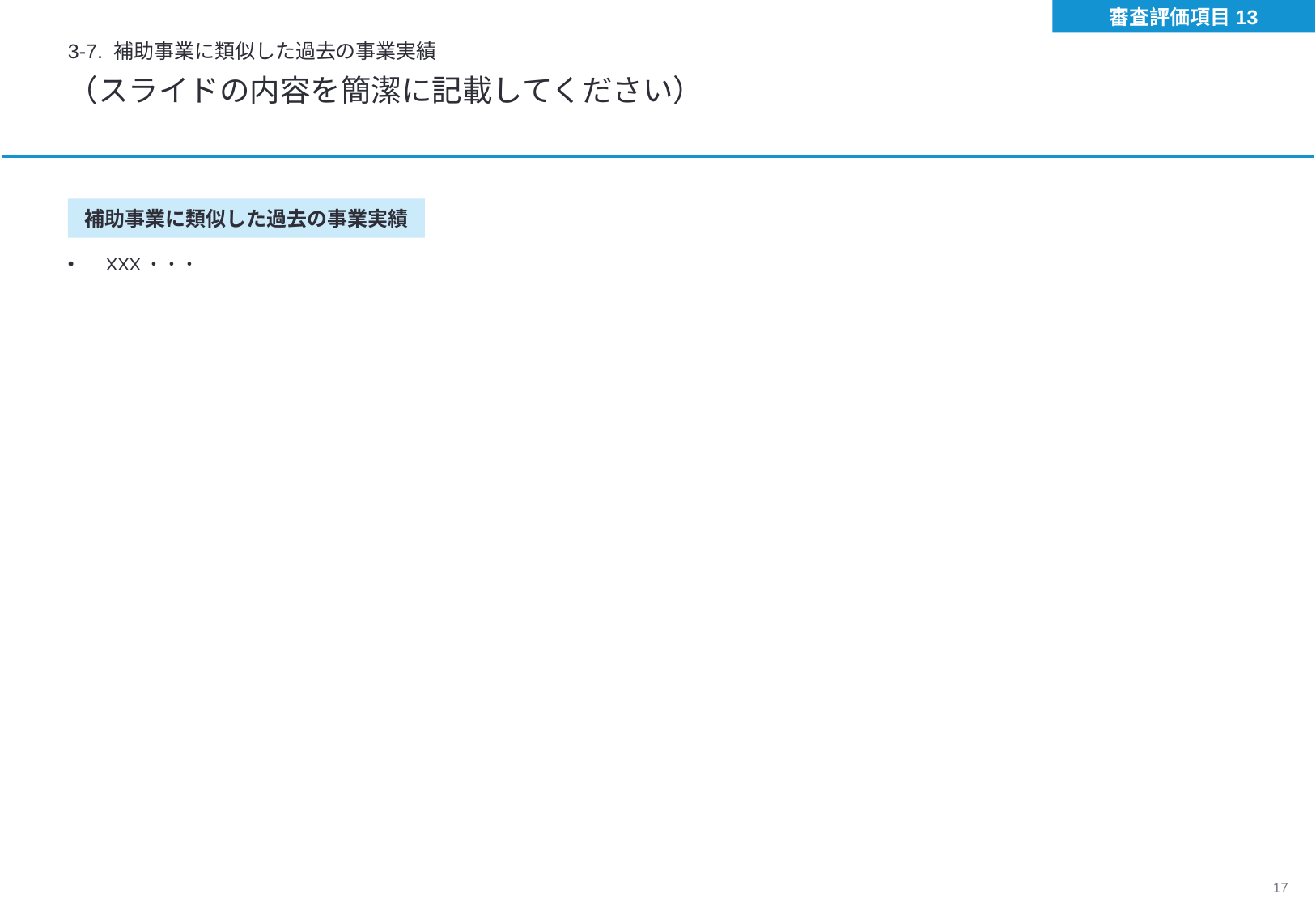

審査評価項目13
3-7. 補助事業に類似した過去の事業実績
（スライドの内容を簡潔に記載してください）
補助事業に類似した過去の事業実績
XXX・・・